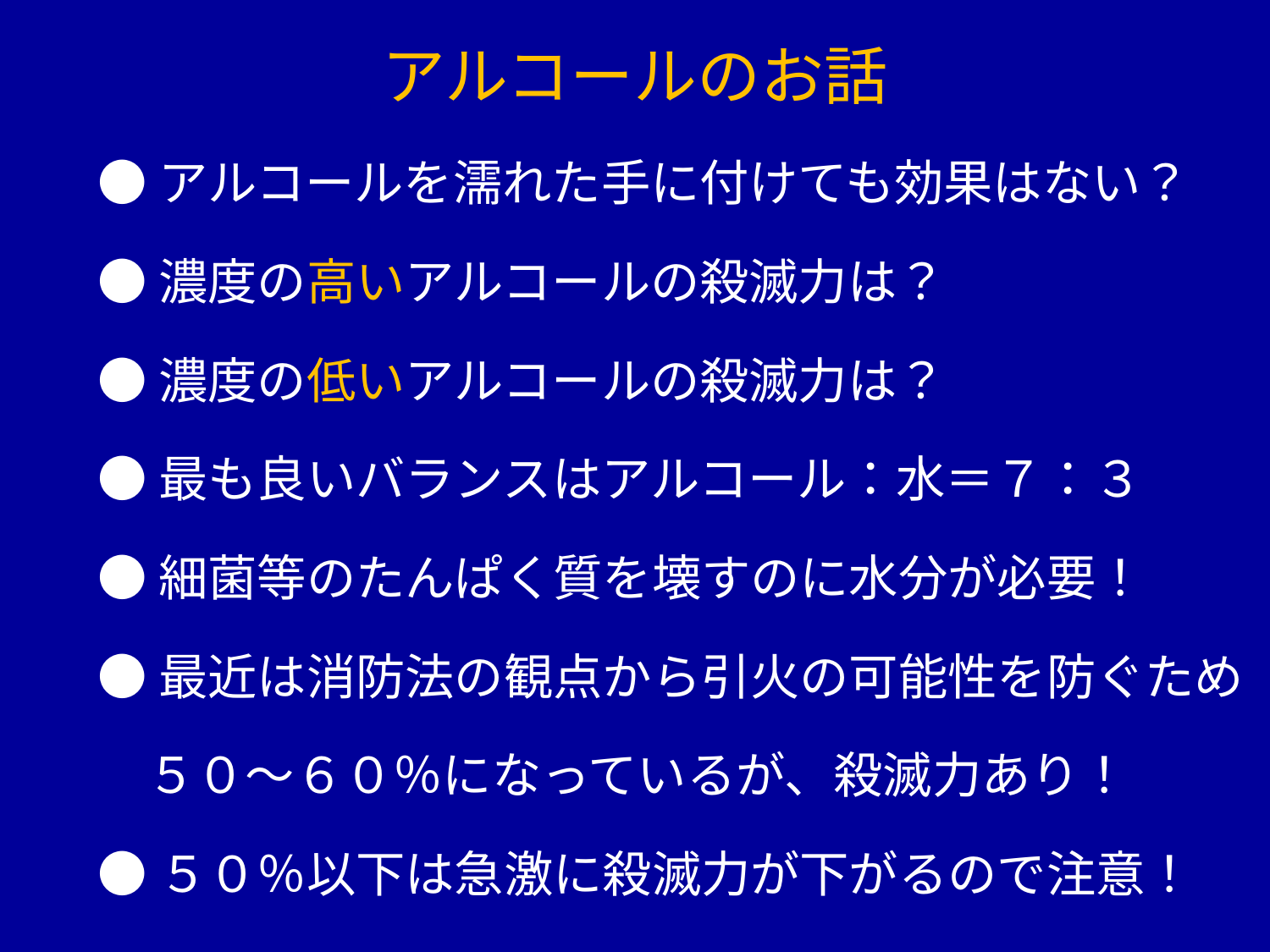

アルコールのお話
●アルコールを濡れた手に付けても効果はない？
●濃度の高いアルコールの殺滅力は？
●濃度の低いアルコールの殺滅力は？
●最も良いバランスはアルコール：水＝７：３
●細菌等のたんぱく質を壊すのに水分が必要！
●最近は消防法の観点から引火の可能性を防ぐため
　５０～６０％になっているが、殺滅力あり！
●５０％以下は急激に殺滅力が下がるので注意！